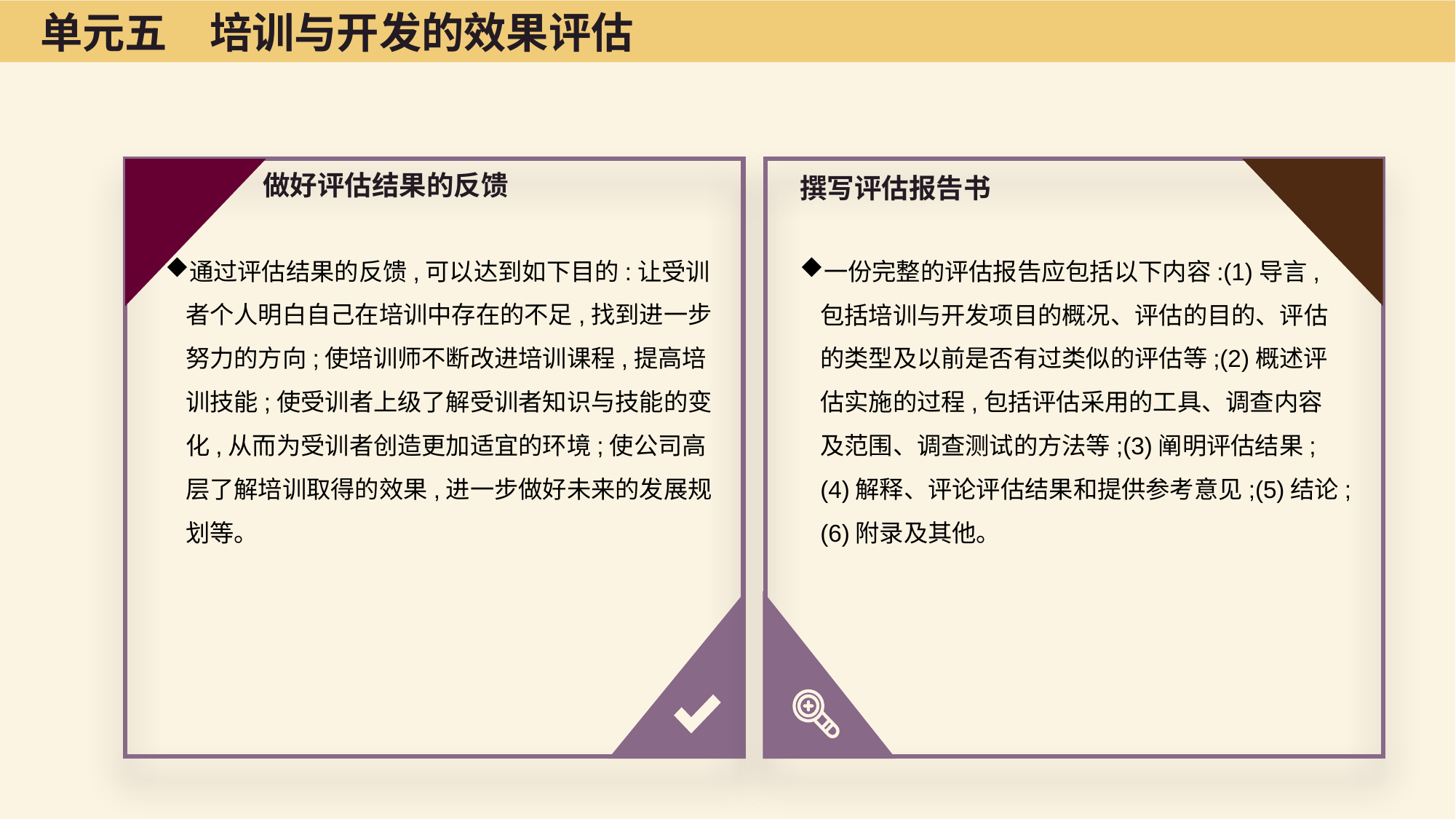

单元五　培训与开发的效果评估
做好评估结果的反馈

撰写评估报告书

通过评估结果的反馈,可以达到如下目的:让受训者个人明白自己在培训中存在的不足,找到进一步努力的方向;使培训师不断改进培训课程,提高培训技能;使受训者上级了解受训者知识与技能的变化,从而为受训者创造更加适宜的环境;使公司高层了解培训取得的效果,进一步做好未来的发展规划等。
一份完整的评估报告应包括以下内容:(1)导言,包括培训与开发项目的概况、评估的目的、评估的类型及以前是否有过类似的评估等;(2)概述评估实施的过程,包括评估采用的工具、调查内容及范围、调查测试的方法等;(3)阐明评估结果;(4)解释、评论评估结果和提供参考意见;(5)结论;(6)附录及其他。